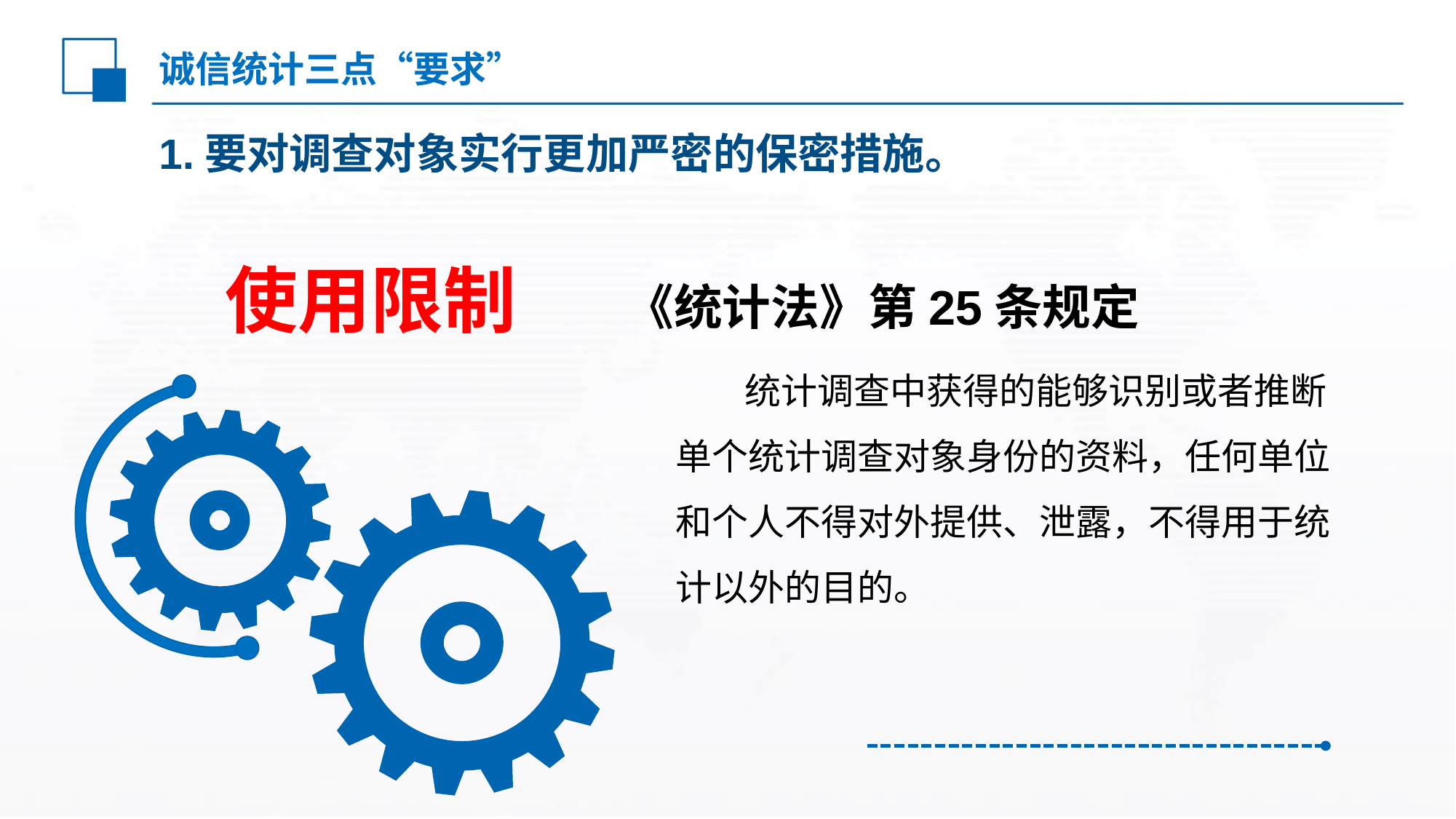

诚信统计三点“要求”
1.要对调查对象实行更加严密的保密措施。
使用限制
《统计法》第25条规定
　    统计调查中获得的能够识别或者推断单个统计调查对象身份的资料，任何单位和个人不得对外提供、泄露，不得用于统计以外的目的。